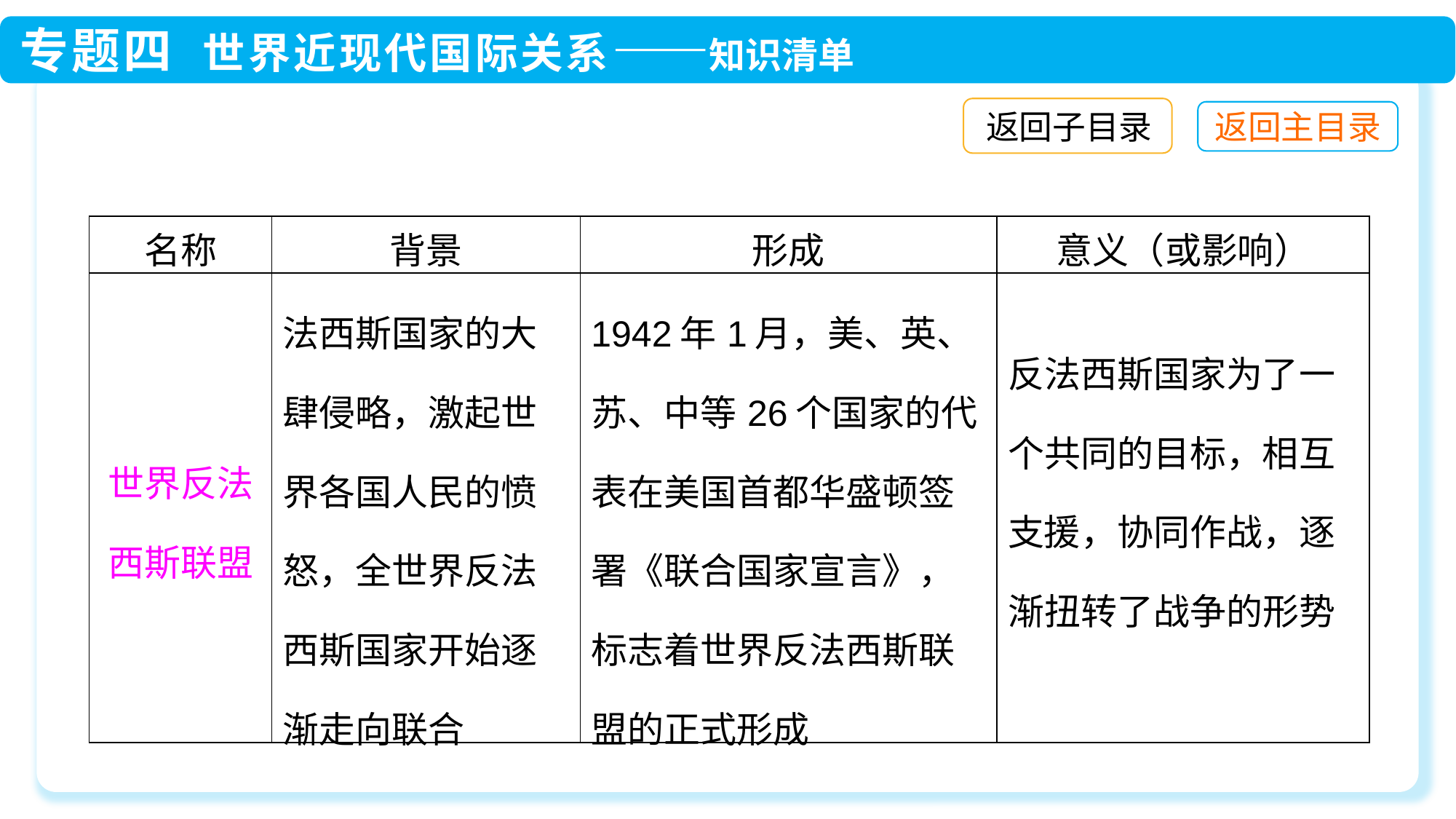

返回子目录
| 名称 | 背景 | 形成 | 意义（或影响） |
| --- | --- | --- | --- |
| 世界反法西斯联盟 | 法西斯国家的大肆侵略，激起世界各国人民的愤怒，全世界反法西斯国家开始逐渐走向联合 | 1942年1月，美、英、苏、中等26个国家的代表在美国首都华盛顿签署《联合国家宣言》，标志着世界反法西斯联盟的正式形成 | 反法西斯国家为了一个共同的目标，相互支援，协同作战，逐渐扭转了战争的形势 |